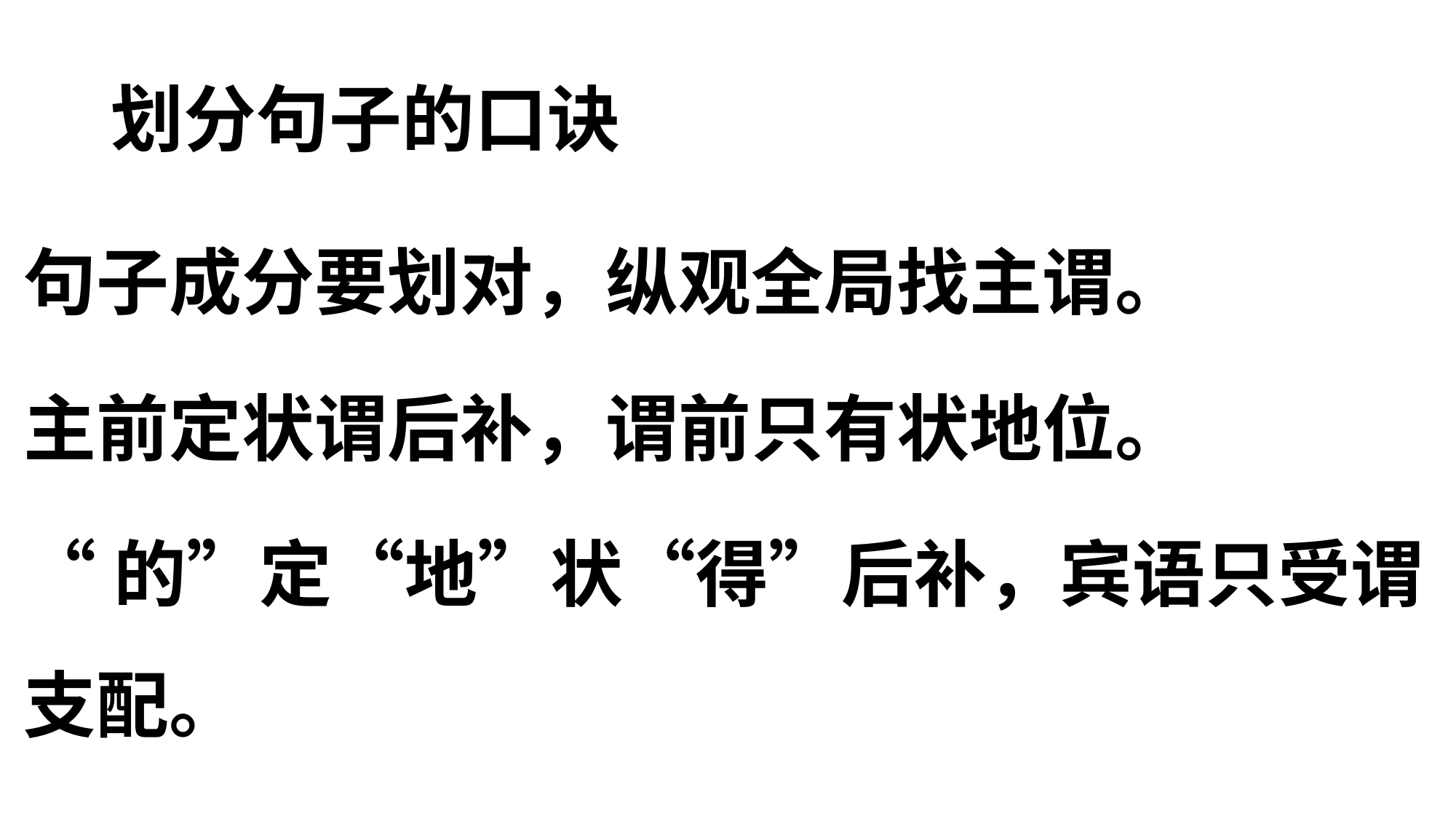

# 划分句子的口诀
句子成分要划对，纵观全局找主谓。
主前定状谓后补，谓前只有状地位。
“的”定“地”状“得”后补，宾语只受谓支配。